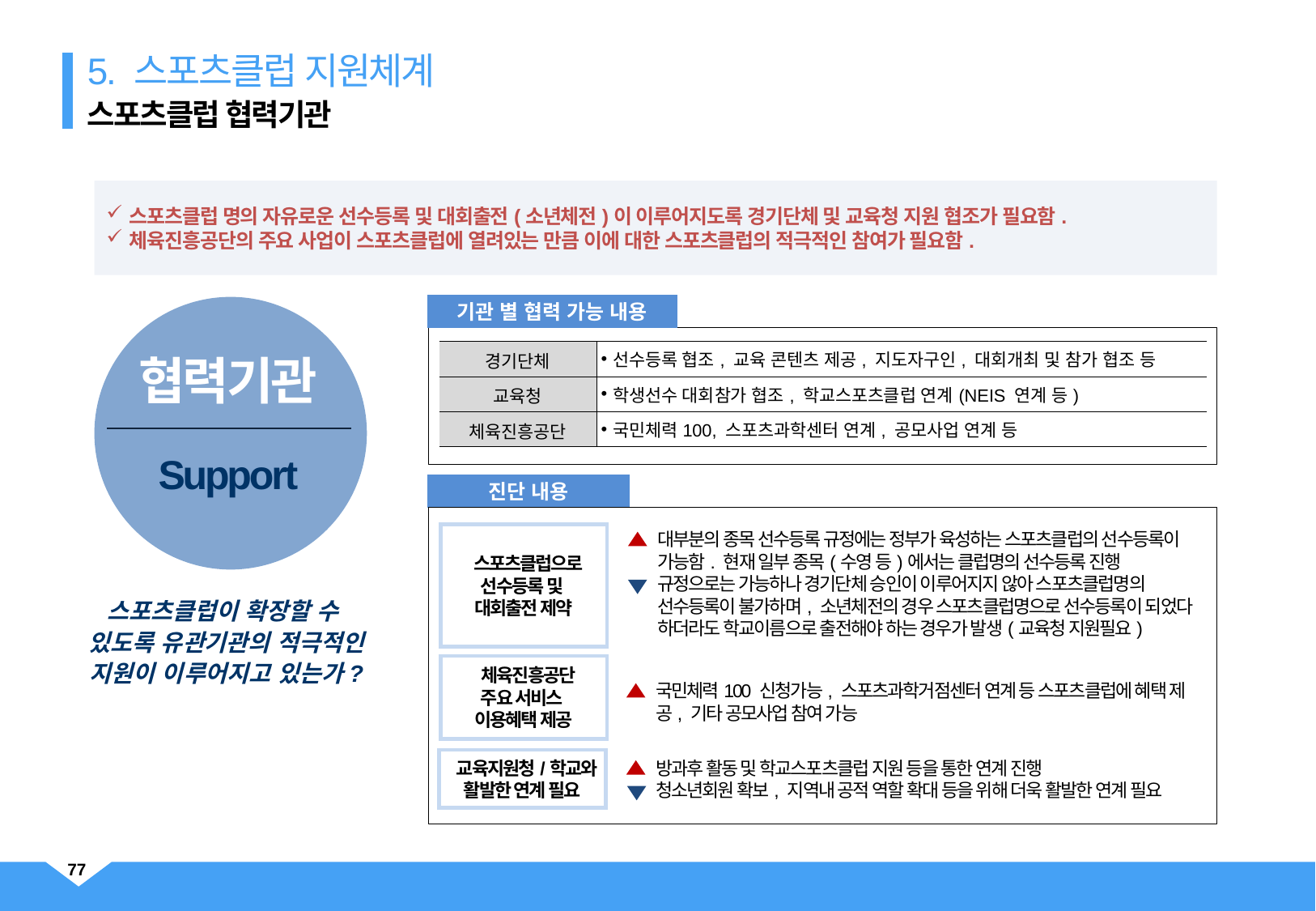

5. 스포츠클럽 지원체계
스포츠클럽 협력기관
스포츠클럽 명의 자유로운 선수등록 및 대회출전(소년체전)이 이루어지도록 경기단체 및 교육청 지원 협조가 필요함.
체육진흥공단의 주요 사업이 스포츠클럽에 열려있는 만큼 이에 대한 스포츠클럽의 적극적인 참여가 필요함.
기관 별 협력 가능 내용

협력기관
| 경기단체 | 선수등록 협조, 교육 콘텐츠 제공, 지도자구인, 대회개최 및 참가 협조 등 |
| --- | --- |
| 교육청 | 학생선수 대회참가 협조, 학교스포츠클럽 연계(NEIS 연계 등) |
| 체육진흥공단 | 국민체력100, 스포츠과학센터 연계, 공모사업 연계 등 |
Support
진단 내용

대부분의 종목 선수등록 규정에는 정부가 육성하는 스포츠클럽의 선수등록이 가능함. 현재 일부 종목(수영 등)에서는 클럽명의 선수등록 진행
규정으로는 가능하나 경기단체 승인이 이루어지지 않아 스포츠클럽명의 선수등록이 불가하며, 소년체전의 경우 스포츠클럽명으로 선수등록이 되었다 하더라도 학교이름으로 출전해야 하는 경우가 발생(교육청 지원필요)
 스포츠클럽으로
선수등록 및
대회출전 제약
스포츠클럽이 확장할 수
있도록 유관기관의 적극적인 지원이 이루어지고 있는가?

 체육진흥공단
주요 서비스
이용혜택 제공
국민체력100 신청가능, 스포츠과학거점센터 연계 등 스포츠클럽에 혜택 제공, 기타 공모사업 참여 가능

 교육지원청/학교와
활발한 연계 필요
방과후 활동 및 학교스포츠클럽 지원 등을 통한 연계 진행
청소년회원 확보, 지역내 공적 역할 확대 등을 위해 더욱 활발한 연계 필요